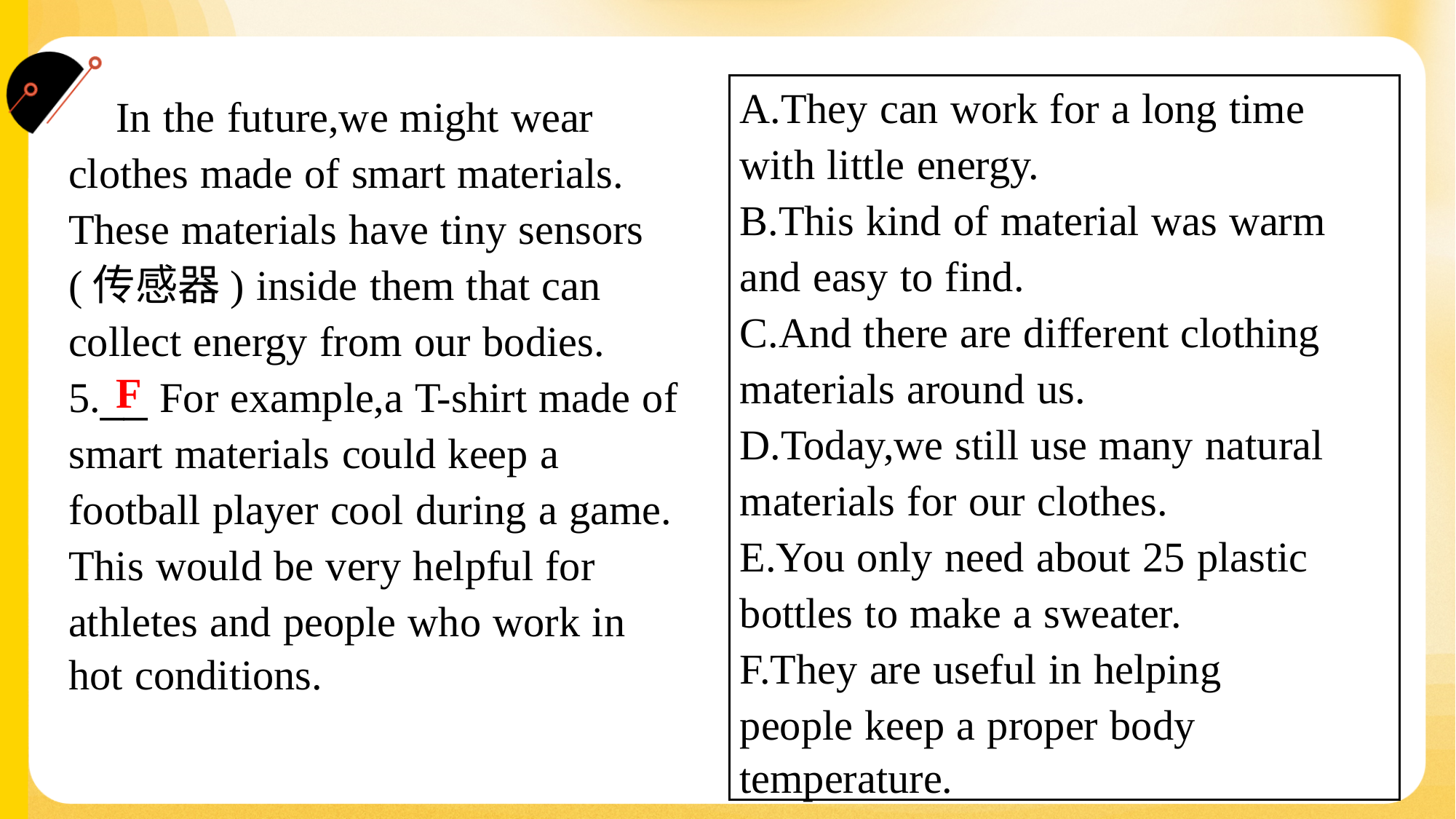

A.They can work for a long time
with little energy.
B.This kind of material was warm
and easy to find.
C.And there are different clothing
materials around us.
D.Today,we still use many natural
materials for our clothes.
E.You only need about 25 plastic
bottles to make a sweater.
F.They are useful in helping
people keep a proper body
temperature.
    In the future,we might wear
clothes made of smart materials.
These materials have tiny sensors
(传感器) inside them that can
collect energy from our bodies.
5.__ For example,a T-shirt made of
smart materials could keep a
football player cool during a game.
This would be very helpful for
athletes and people who work in
hot conditions.#1.3
F